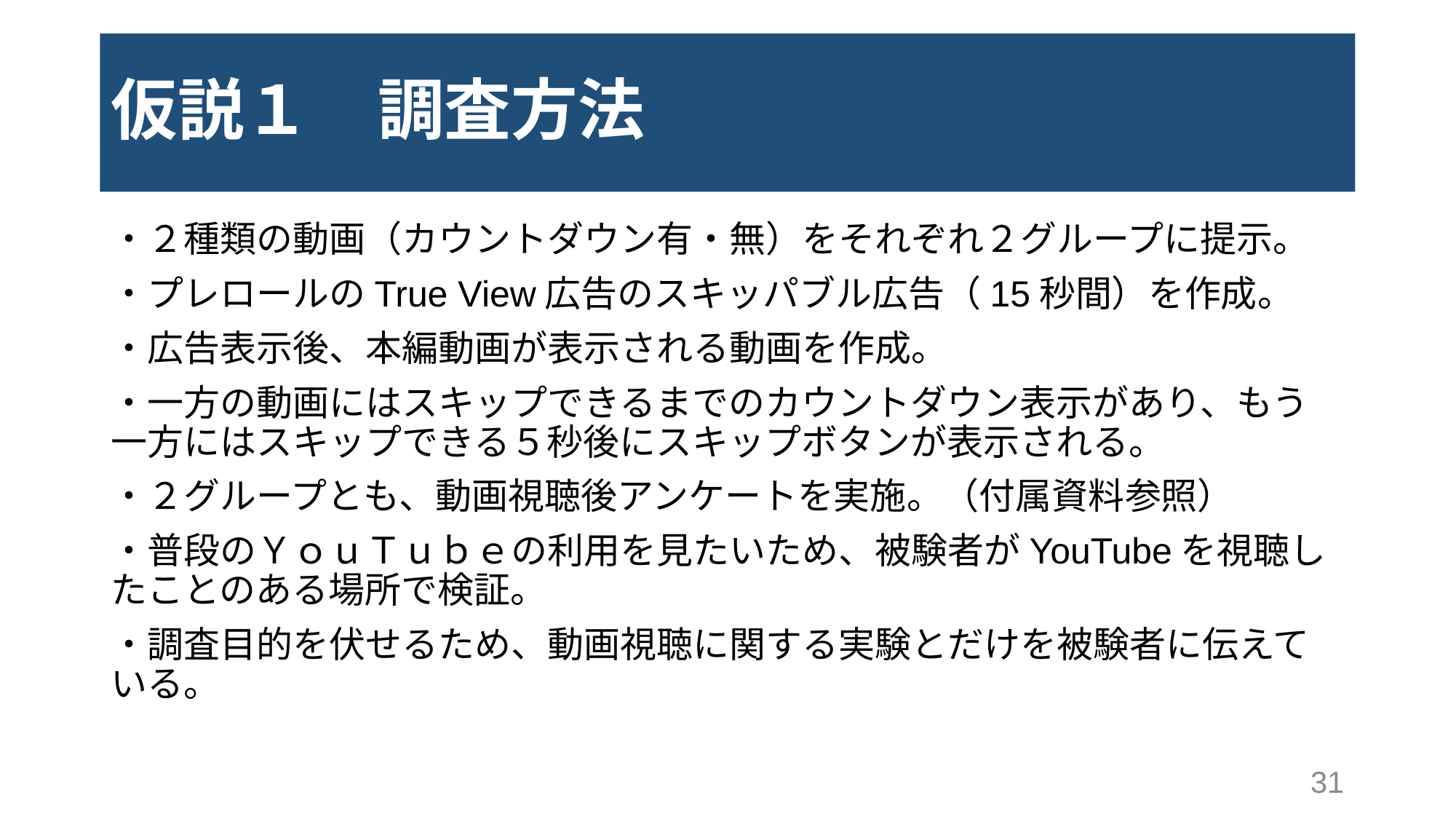

# 仮説１　調査方法
・２種類の動画（カウントダウン有・無）をそれぞれ２グループに提示。
・プレロールのTrue View広告のスキッパブル広告（15秒間）を作成。
・広告表示後、本編動画が表示される動画を作成。
・一方の動画にはスキップできるまでのカウントダウン表示があり、もう一方にはスキップできる５秒後にスキップボタンが表示される。
・２グループとも、動画視聴後アンケートを実施。（付属資料参照）
・普段のＹｏｕＴｕｂｅの利用を見たいため、被験者がYouTubeを視聴したことのある場所で検証。
・調査目的を伏せるため、動画視聴に関する実験とだけを被験者に伝えている。

31